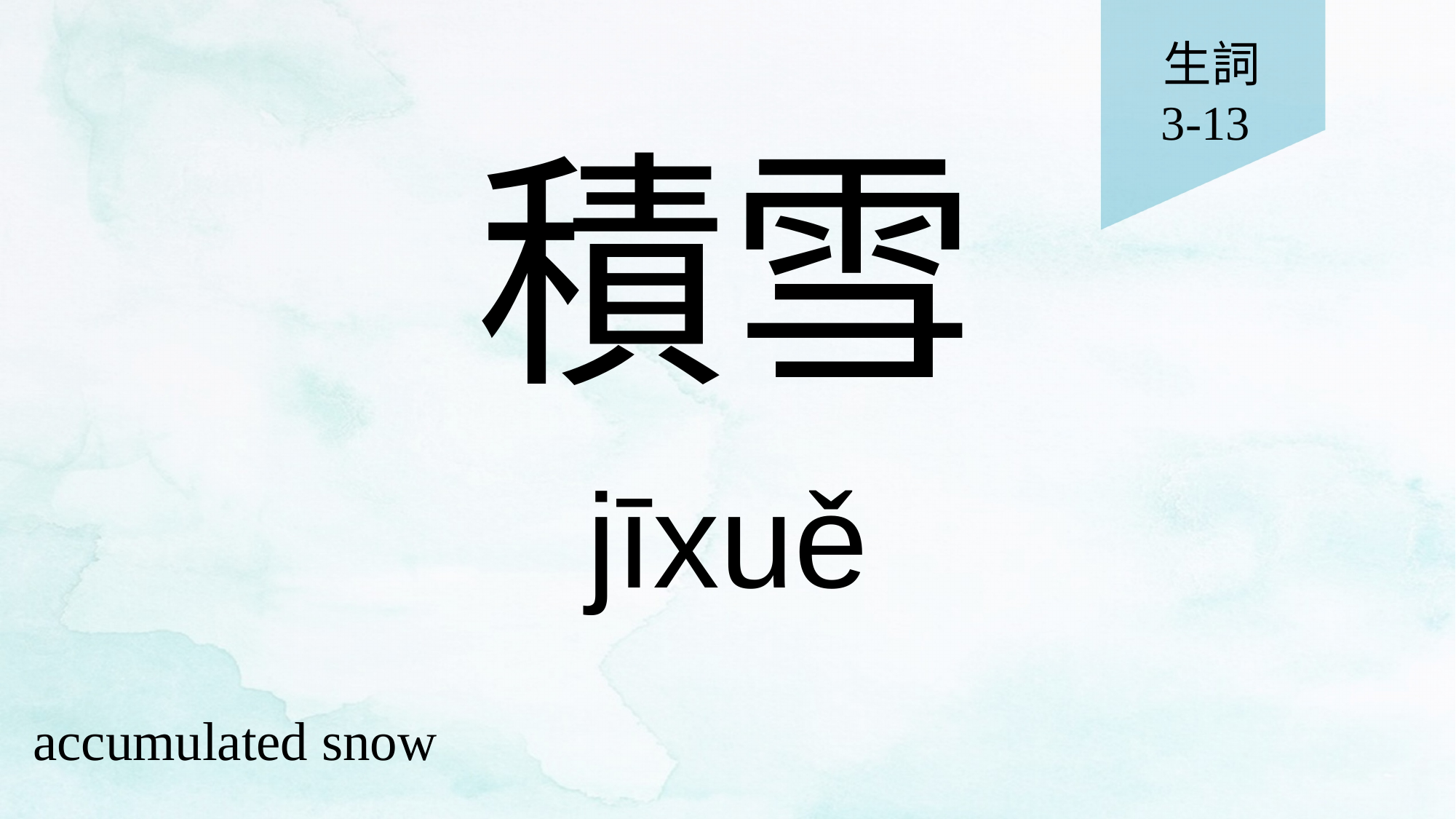

生詞
3-13
# 積雪
jīxuě
accumulated snow